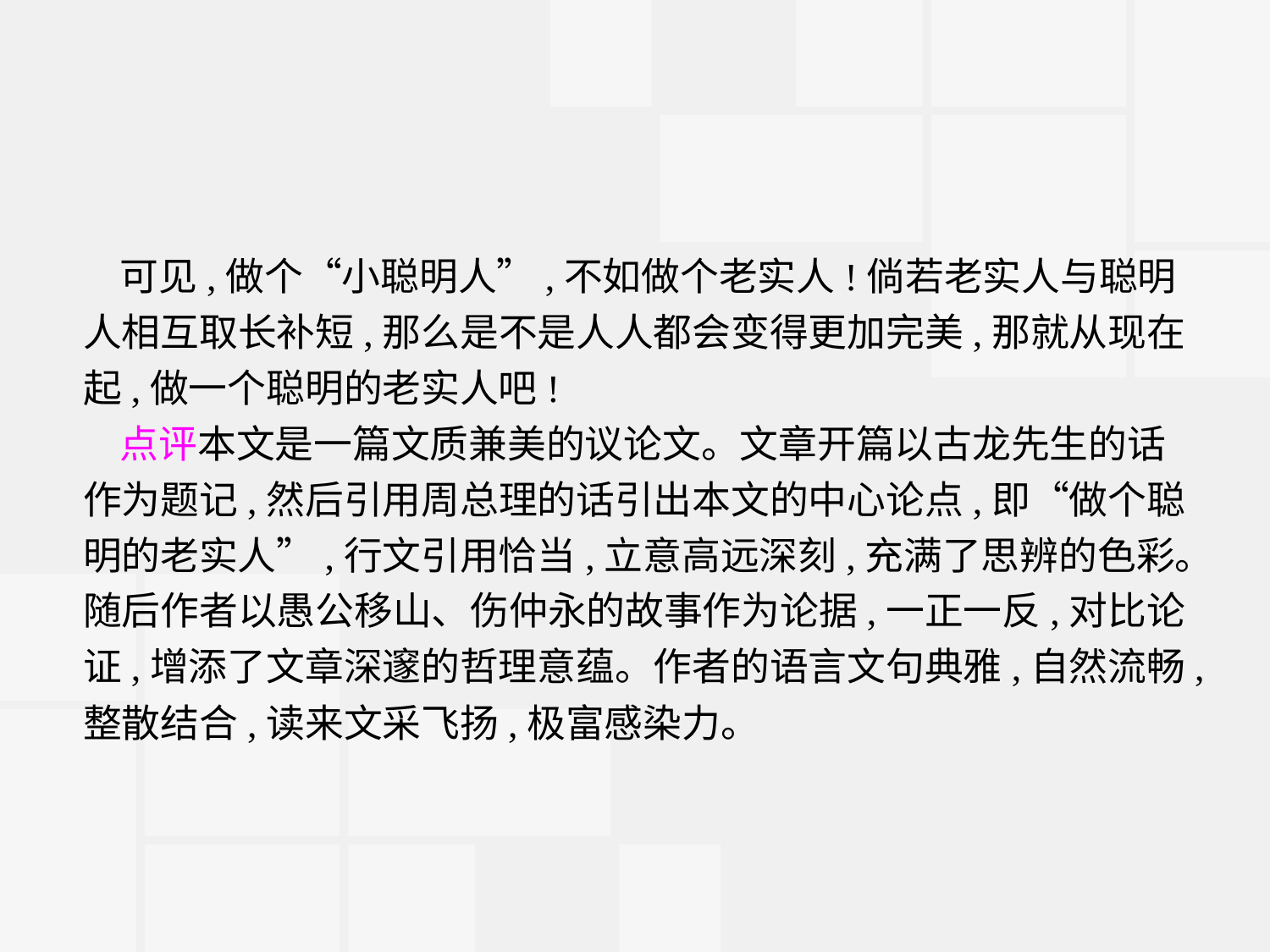

可见,做个“小聪明人”,不如做个老实人!倘若老实人与聪明人相互取长补短,那么是不是人人都会变得更加完美,那就从现在起,做一个聪明的老实人吧!
点评本文是一篇文质兼美的议论文。文章开篇以古龙先生的话作为题记,然后引用周总理的话引出本文的中心论点,即“做个聪明的老实人”,行文引用恰当,立意高远深刻,充满了思辨的色彩。随后作者以愚公移山、伤仲永的故事作为论据,一正一反,对比论证,增添了文章深邃的哲理意蕴。作者的语言文句典雅,自然流畅,整散结合,读来文采飞扬,极富感染力。